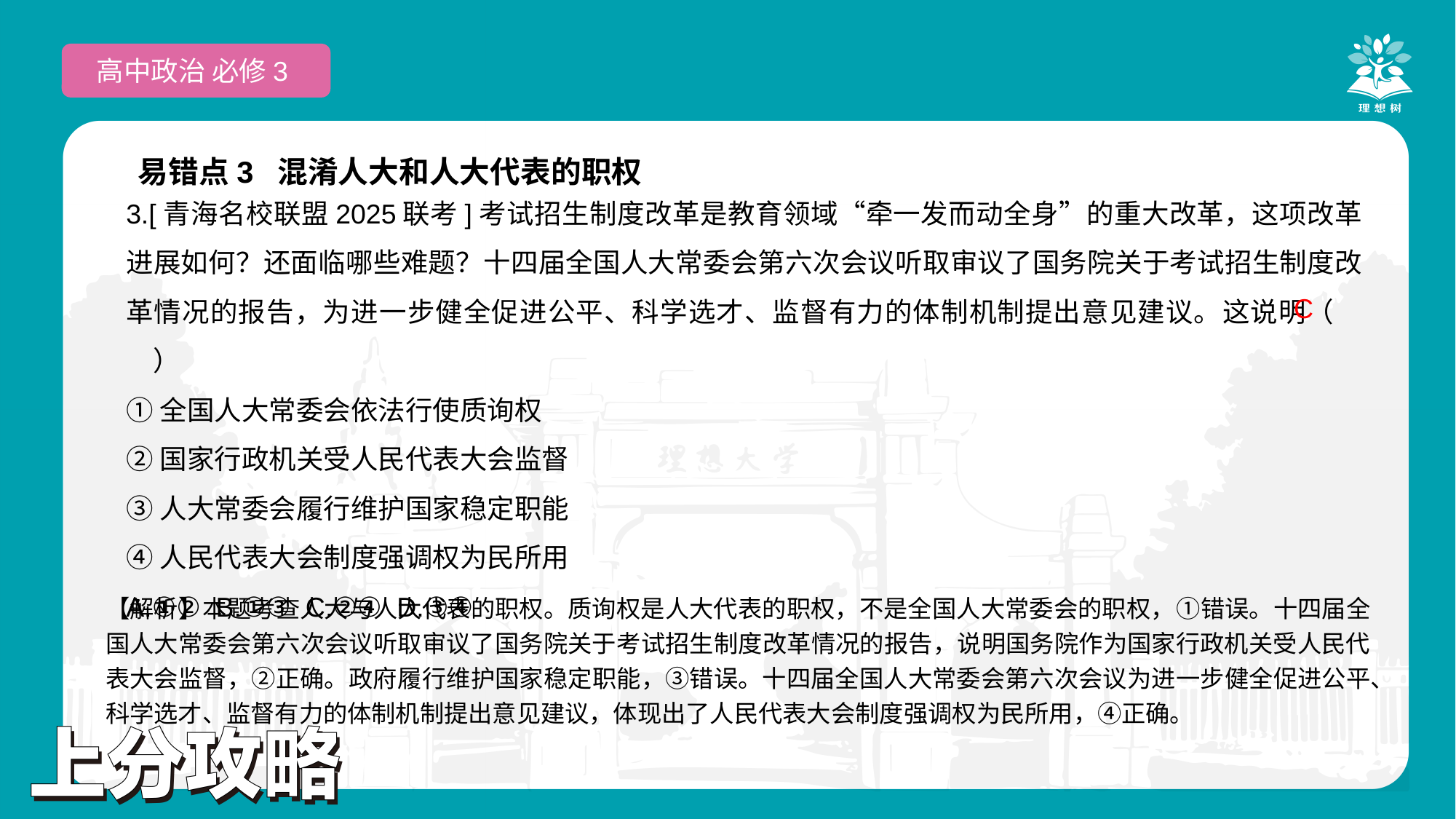

高中政治 必修3
易错点3  混淆人大和人大代表的职权
3.[青海名校联盟2025联考]考试招生制度改革是教育领域“牵一发而动全身”的重大改革，这项改革进展如何？还面临哪些难题？十四届全国人大常委会第六次会议听取审议了国务院关于考试招生制度改革情况的报告，为进一步健全促进公平、科学选才、监督有力的体制机制提出意见建议。这说明（　　）
①全国人大常委会依法行使质询权
②国家行政机关受人民代表大会监督
③人大常委会履行维护国家稳定职能
④人民代表大会制度强调权为民所用
A.①②  B.①③  C.②④  D.③④
C
【解析】本题考查人大与人大代表的职权。质询权是人大代表的职权，不是全国人大常委会的职权，①错误。十四届全国人大常委会第六次会议听取审议了国务院关于考试招生制度改革情况的报告，说明国务院作为国家行政机关受人民代表大会监督，②正确。政府履行维护国家稳定职能，③错误。十四届全国人大常委会第六次会议为进一步健全促进公平、科学选才、监督有力的体制机制提出意见建议，体现出了人民代表大会制度强调权为民所用，④正确。